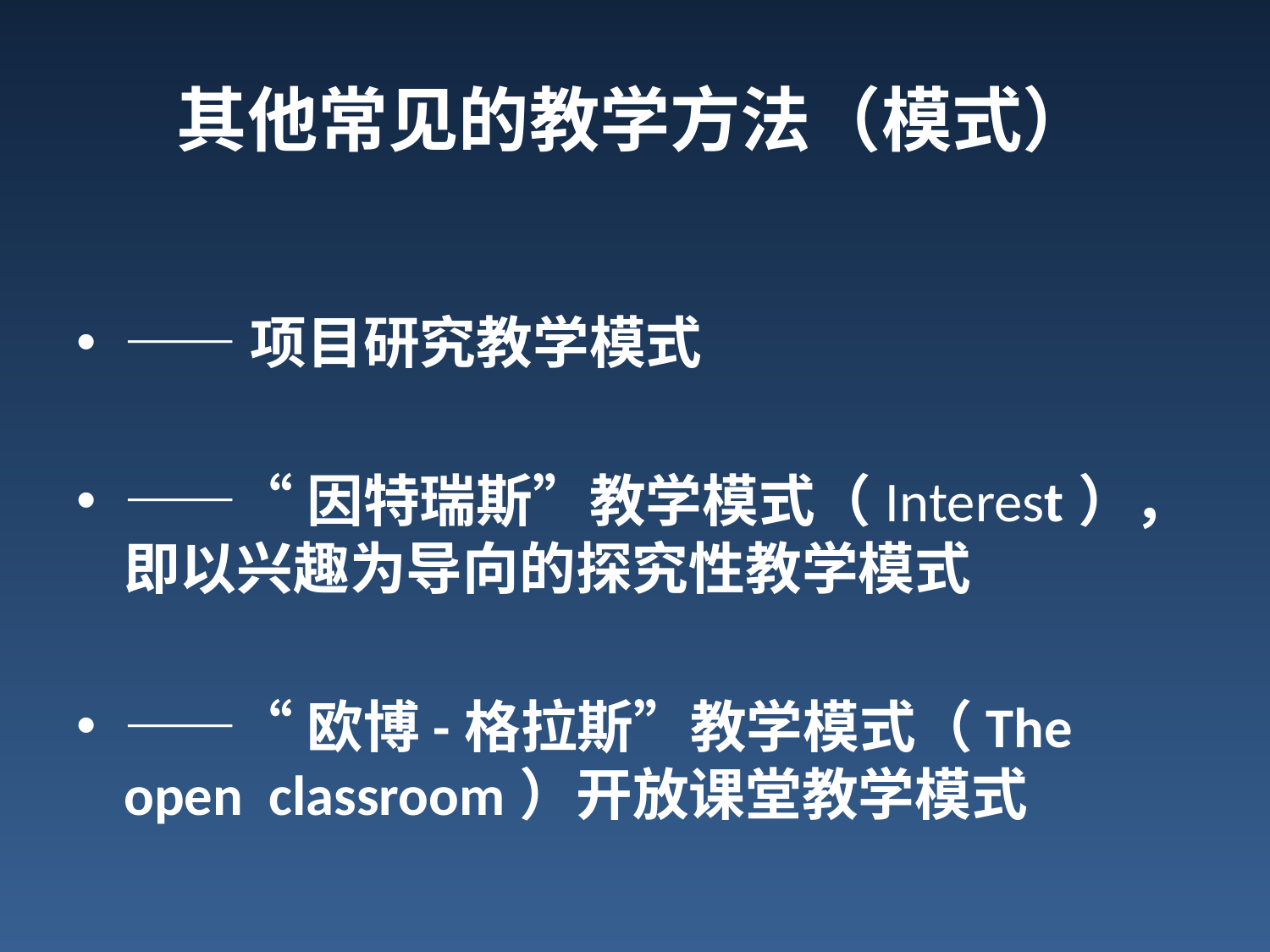

# 其他常见的教学方法（模式）

——项目研究教学模式

——“因特瑞斯”教学模式（Interest），即以兴趣为导向的探究性教学模式

——“欧博-格拉斯”教学模式（The  open  classroom）开放课堂教学模式